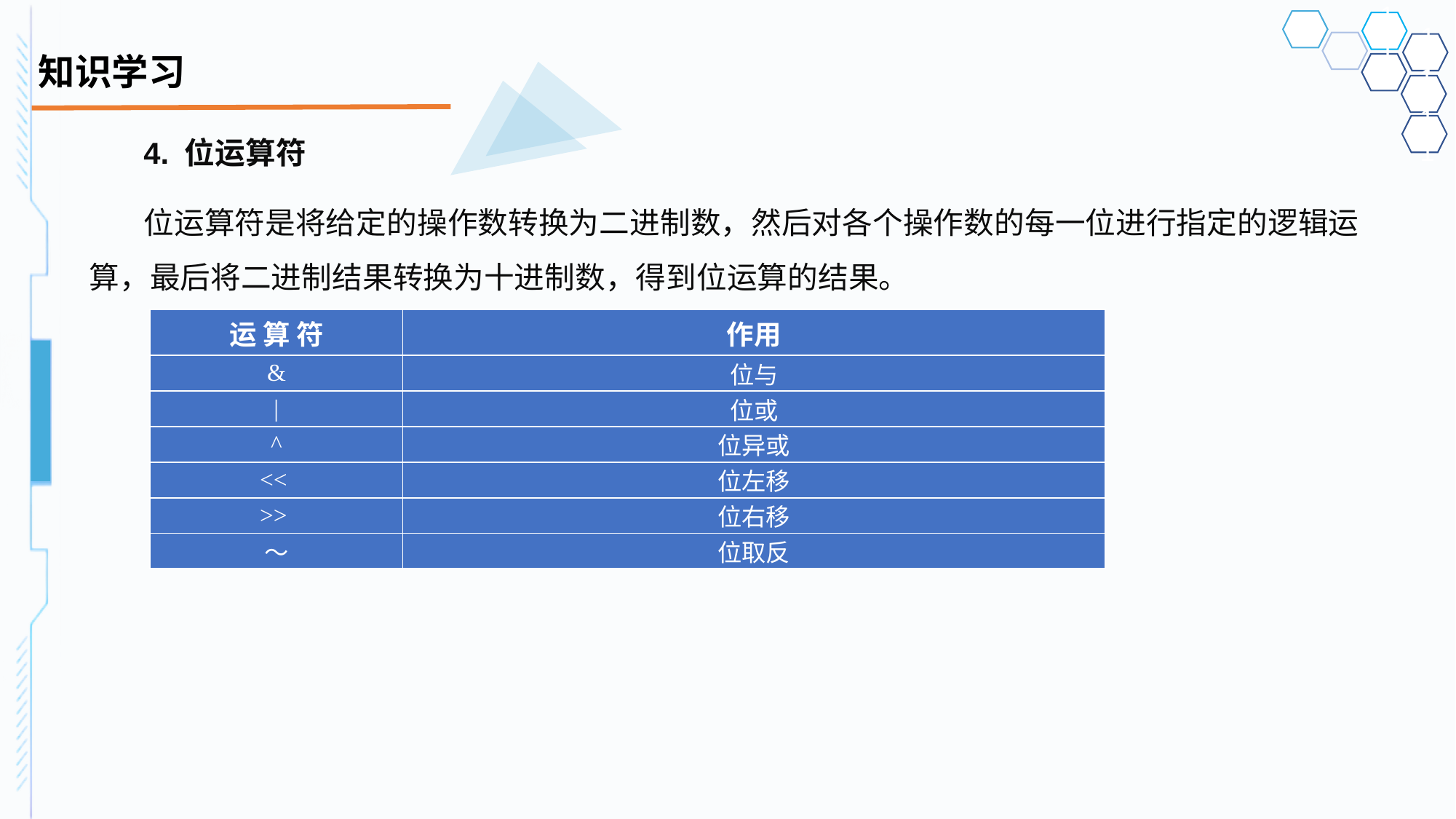

# 知识学习

4. 位运算符
位运算符是将给定的操作数转换为二进制数，然后对各个操作数的每一位进行指定的逻辑运算，最后将二进制结果转换为十进制数，得到位运算的结果。

| 运 算 符 | 作用 |
| --- | --- |
| & | 位与 |
| | | 位或 |
| ^ | 位异或 |
| << | 位左移 |
| >> | 位右移 |
| ～ | 位取反 |